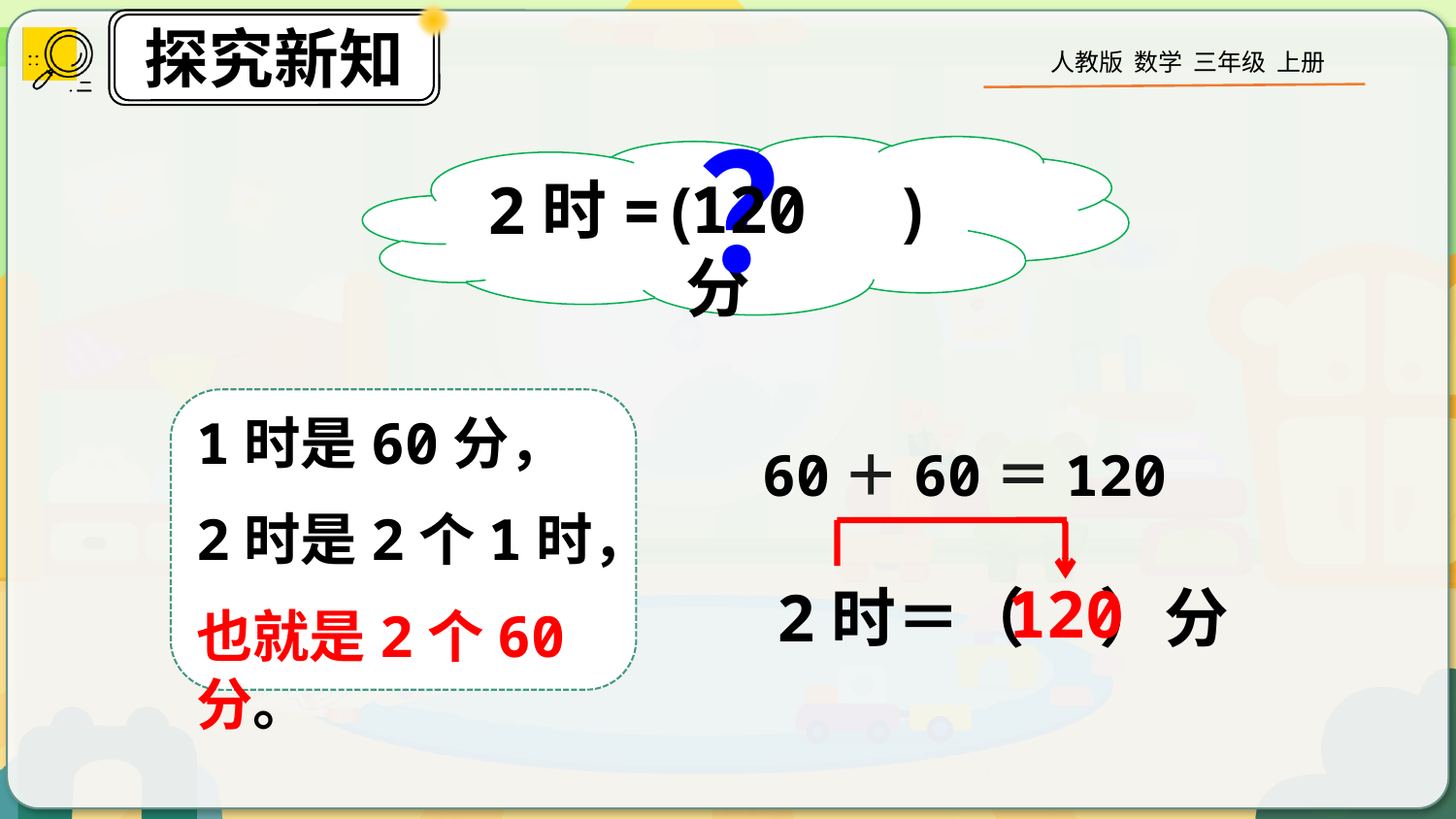

？
2时=(     )分
120

1时是60分，
2时是2个1时，
也就是2个60分。
60＋60＝120

120
2时＝（     ）分